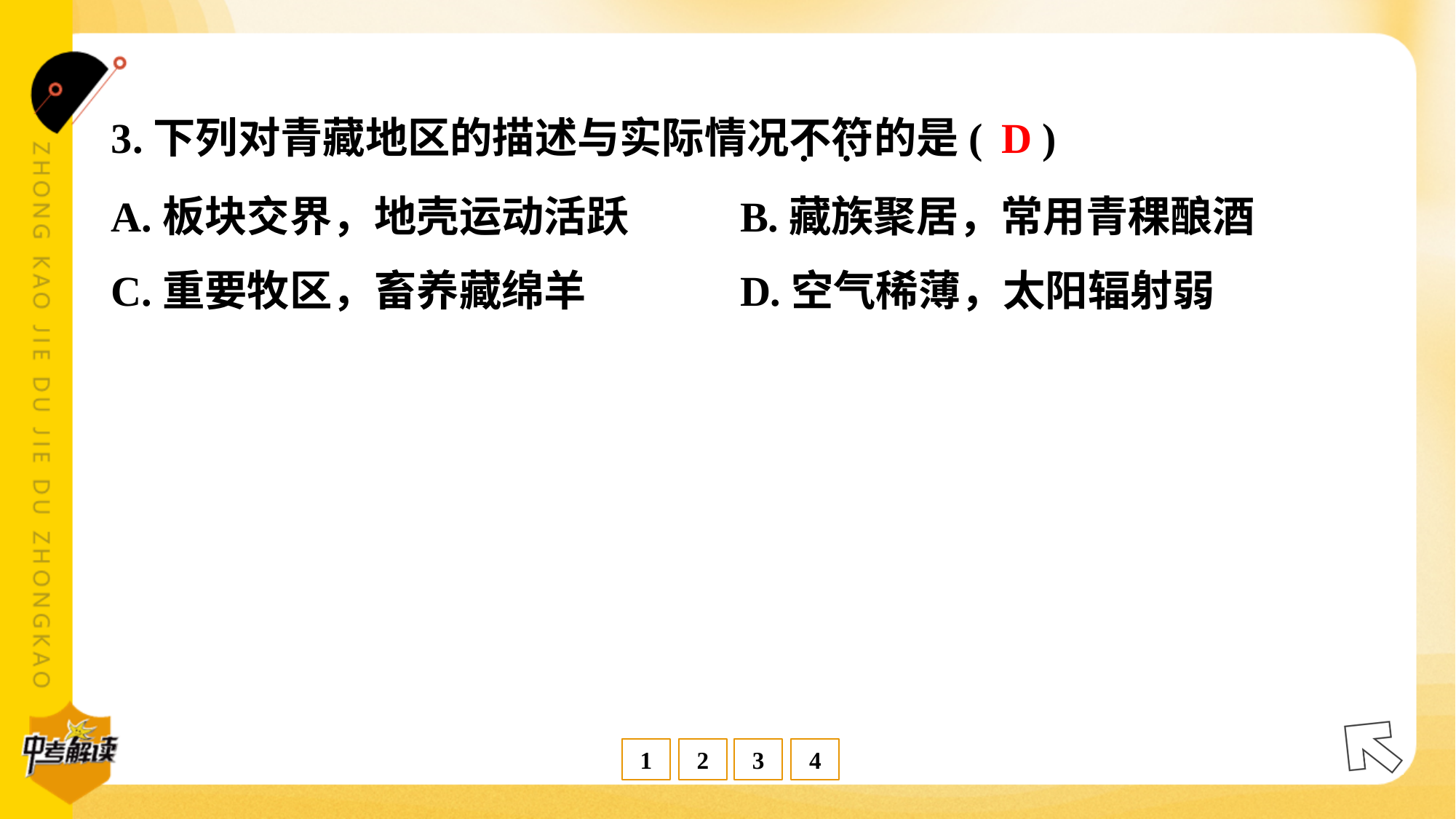

D
3.下列对青藏地区的描述与实际情况不符的是(     )

A.板块交界，地壳运动活跃	B.藏族聚居，常用青稞酿酒
C.重要牧区，畜养藏绵羊	D.空气稀薄，太阳辐射弱